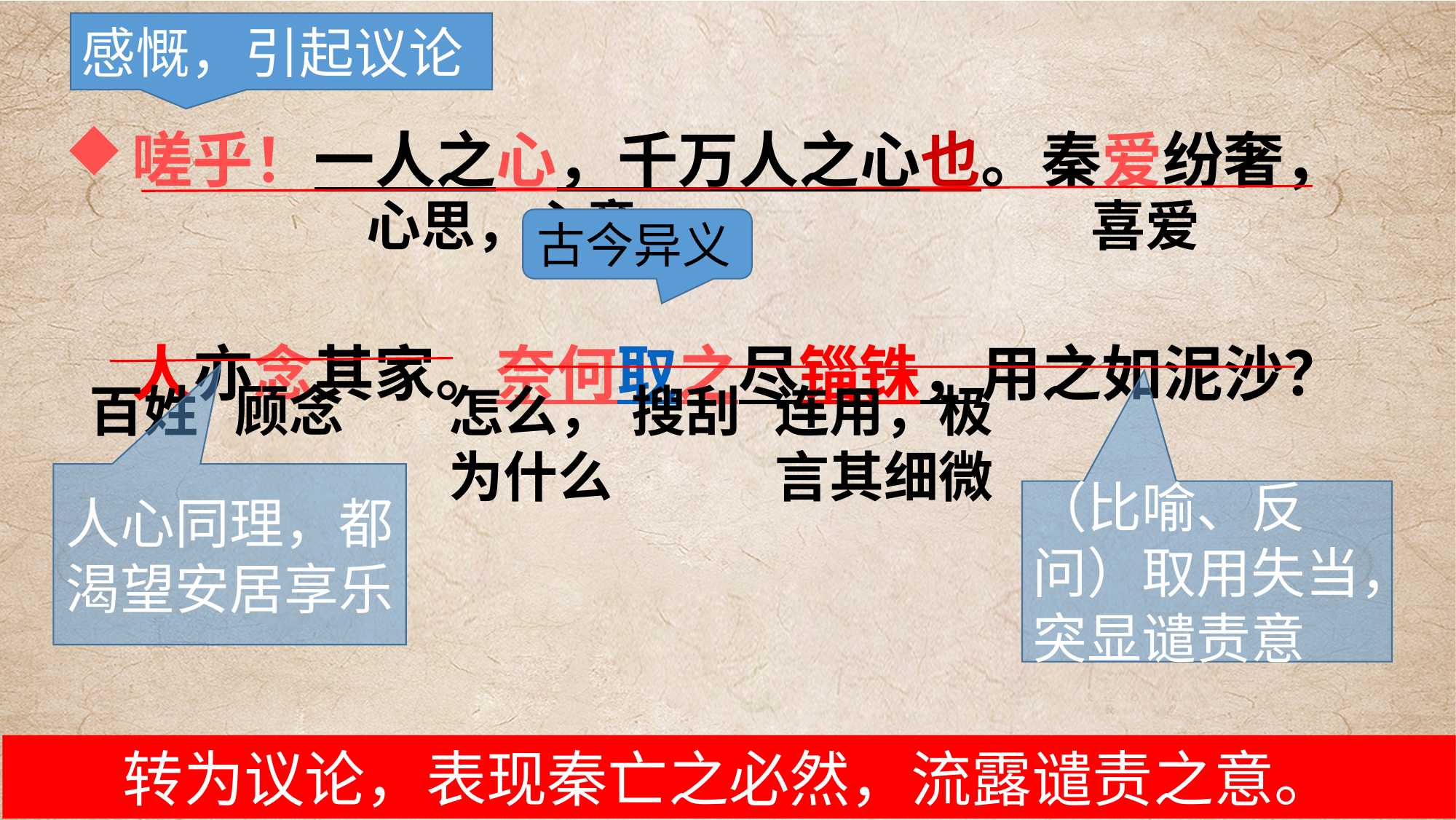

嗟乎！一人之心，千万人之心也。秦爱纷奢，人亦念其家。奈何取之尽锱铢，用之如泥沙？
感慨，引起议论
心思，心意
喜爱
古今异义
百姓
顾念
怎么，为什么
搜刮
连用，极言其细微
人心同理，都渴望安居享乐
（比喻、反问）取用失当，突显谴责意
转为议论，表现秦亡之必然，流露谴责之意。